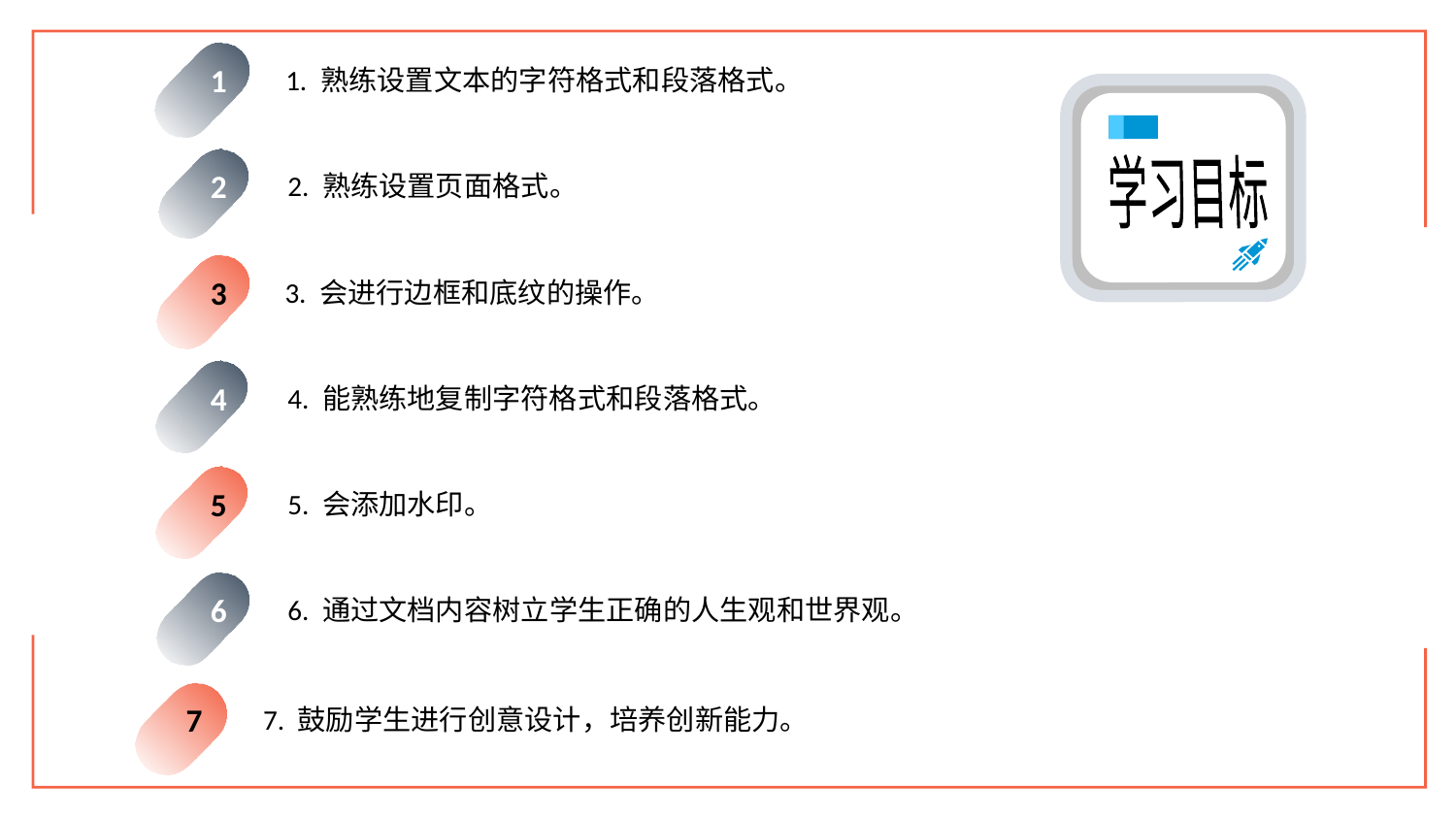

1. 熟练设置文本的字符格式和段落格式。
1

2. 熟练设置页面格式。
2
学习目标

3. 会进行边框和底纹的操作。
3

4. 能熟练地复制字符格式和段落格式。
4

5. 会添加水印。
5

6. 通过文档内容树立学生正确的人生观和世界观。
6

7. 鼓励学生进行创意设计，培养创新能力。
7